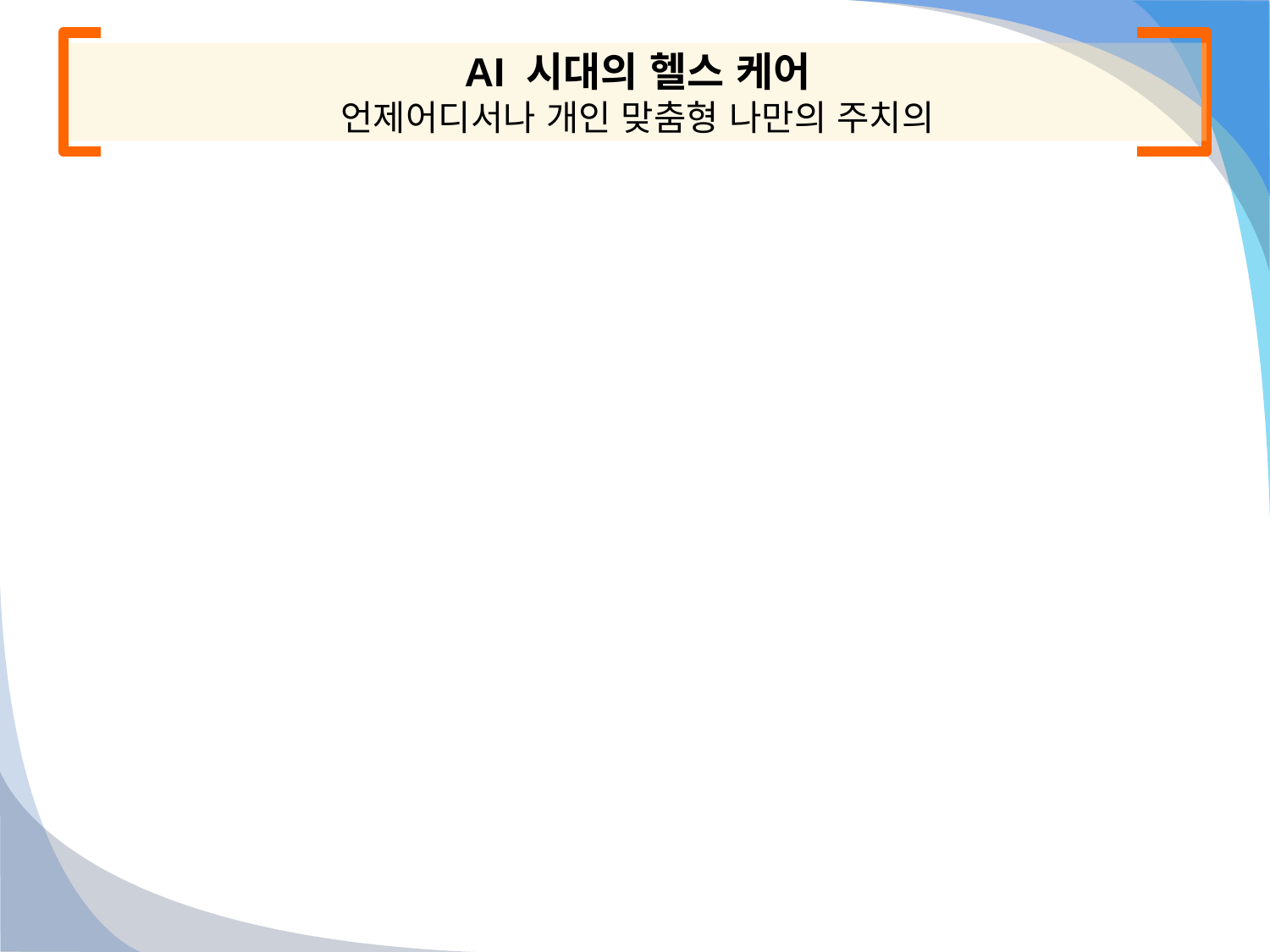

AI 시대의 헬스 케어
언제어디서나 개인 맞춤형 나만의 주치의